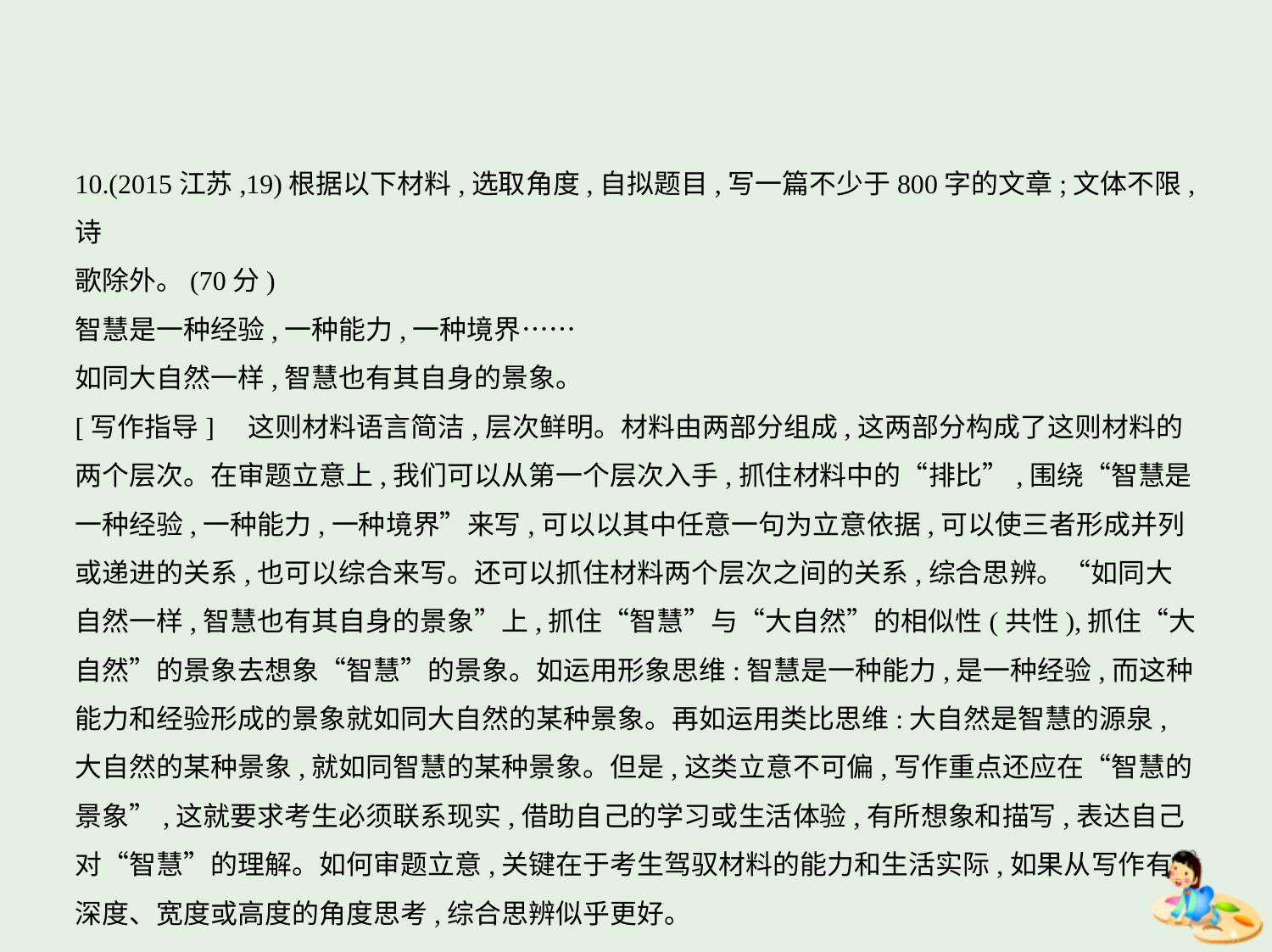

10.(2015江苏,19)根据以下材料,选取角度,自拟题目,写一篇不少于800字的文章;文体不限,诗
歌除外。(70分)
智慧是一种经验,一种能力,一种境界……
如同大自然一样,智慧也有其自身的景象。
[写作指导]　这则材料语言简洁,层次鲜明。材料由两部分组成,这两部分构成了这则材料的
两个层次。在审题立意上,我们可以从第一个层次入手,抓住材料中的“排比”,围绕“智慧是
一种经验,一种能力,一种境界”来写,可以以其中任意一句为立意依据,可以使三者形成并列
或递进的关系,也可以综合来写。还可以抓住材料两个层次之间的关系,综合思辨。“如同大
自然一样,智慧也有其自身的景象”上,抓住“智慧”与“大自然”的相似性(共性),抓住“大
自然”的景象去想象“智慧”的景象。如运用形象思维:智慧是一种能力,是一种经验,而这种
能力和经验形成的景象就如同大自然的某种景象。再如运用类比思维:大自然是智慧的源泉,
大自然的某种景象,就如同智慧的某种景象。但是,这类立意不可偏,写作重点还应在“智慧的
景象”,这就要求考生必须联系现实,借助自己的学习或生活体验,有所想象和描写,表达自己
对“智慧”的理解。如何审题立意,关键在于考生驾驭材料的能力和生活实际,如果从写作有
深度、宽度或高度的角度思考,综合思辨似乎更好。